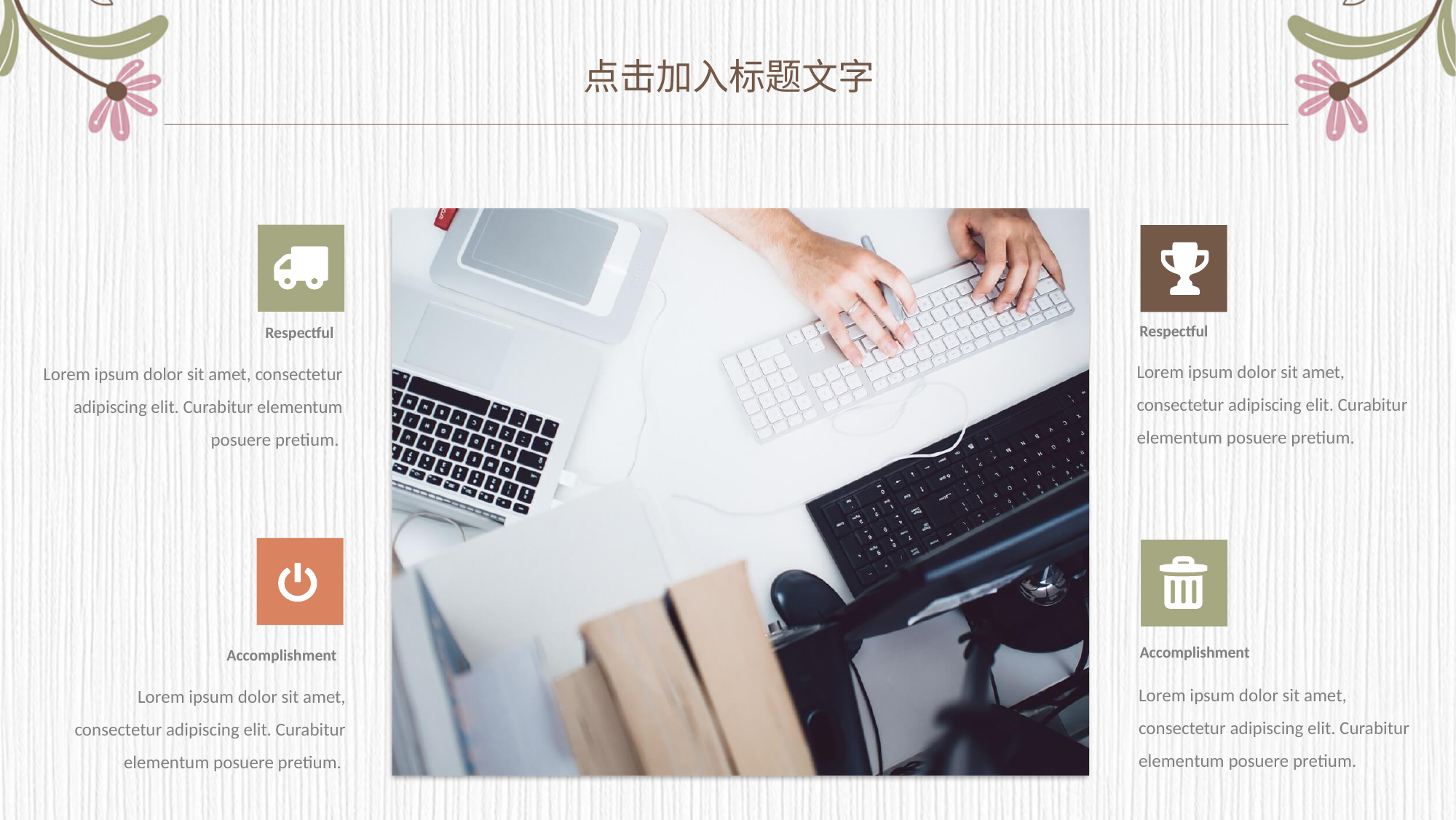

点击加入标题文字

Respectful
Lorem ipsum dolor sit amet, consectetur adipiscing elit. Curabitur elementum posuere pretium.
Respectful
Lorem ipsum dolor sit amet, consectetur adipiscing elit. Curabitur elementum posuere pretium.

Accomplishment
Lorem ipsum dolor sit amet, consectetur adipiscing elit. Curabitur elementum posuere pretium.

Accomplishment
Lorem ipsum dolor sit amet, consectetur adipiscing elit. Curabitur elementum posuere pretium.